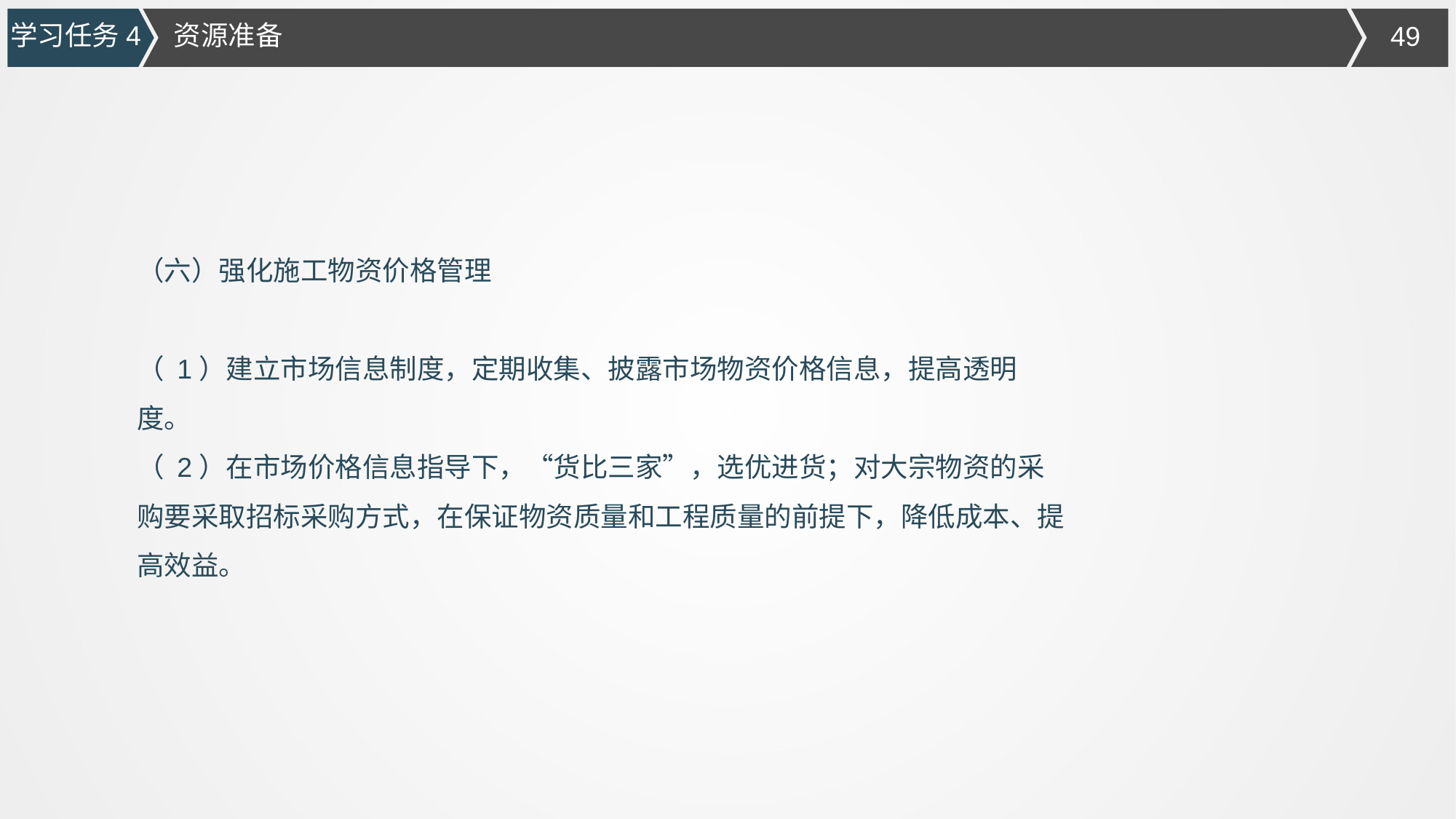

学习任务4
资源准备

（六）强化施工物资价格管理
（ 1）建立市场信息制度，定期收集、披露市场物资价格信息，提高透明度。
（ 2）在市场价格信息指导下，“货比三家”，选优进货；对大宗物资的采购要采取招标采购方式，在保证物资质量和工程质量的前提下，降低成本、提高效益。